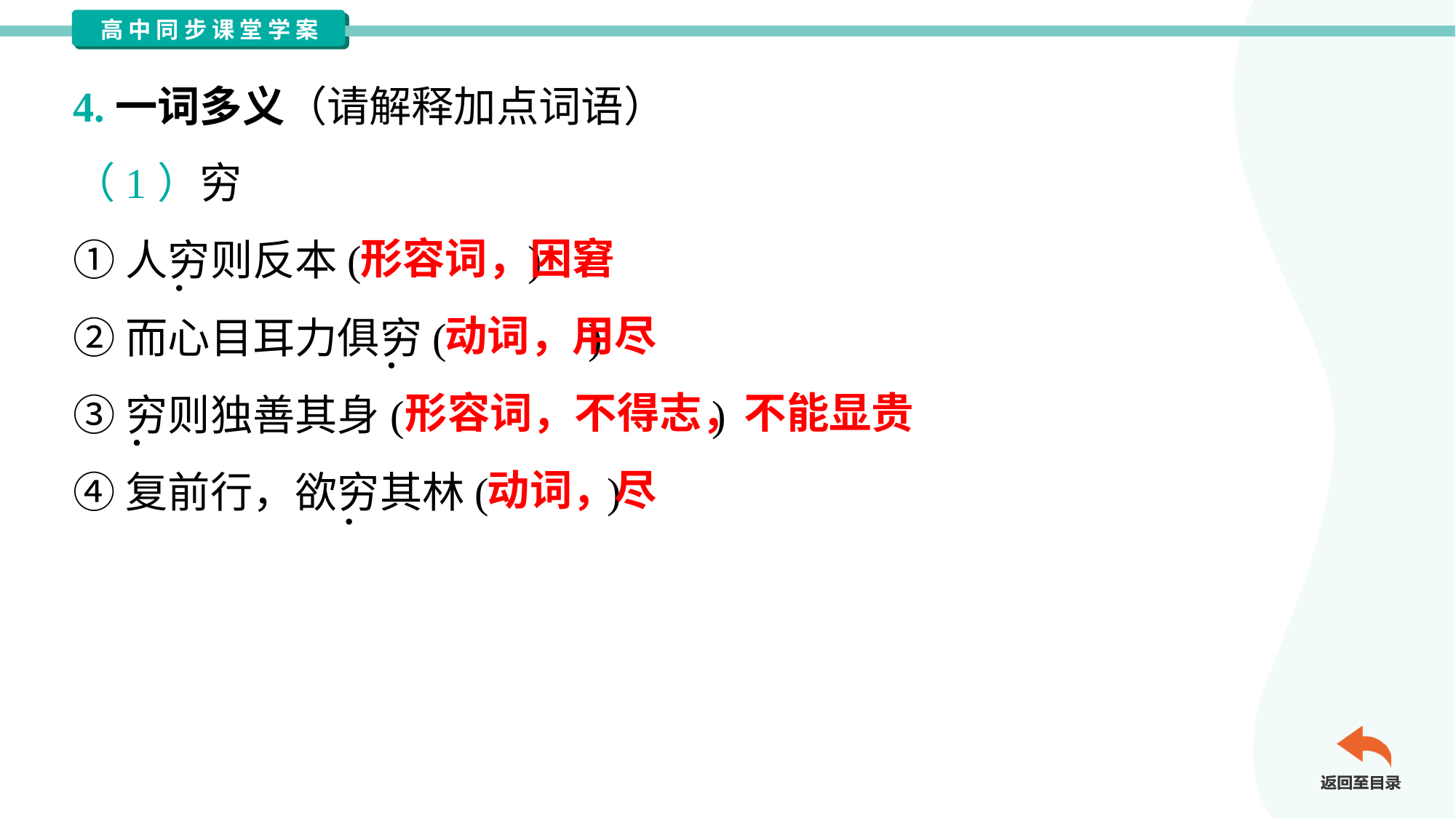

4.一词多义（请解释加点词语）
（1）穷
①人穷则反本(              )
②而心目耳力俱穷(            )
③穷则独善其身(                          )
④复前行，欲穷其林(          )
形容词，困窘
动词，用尽

形容词，不得志，不能显贵

动词，尽